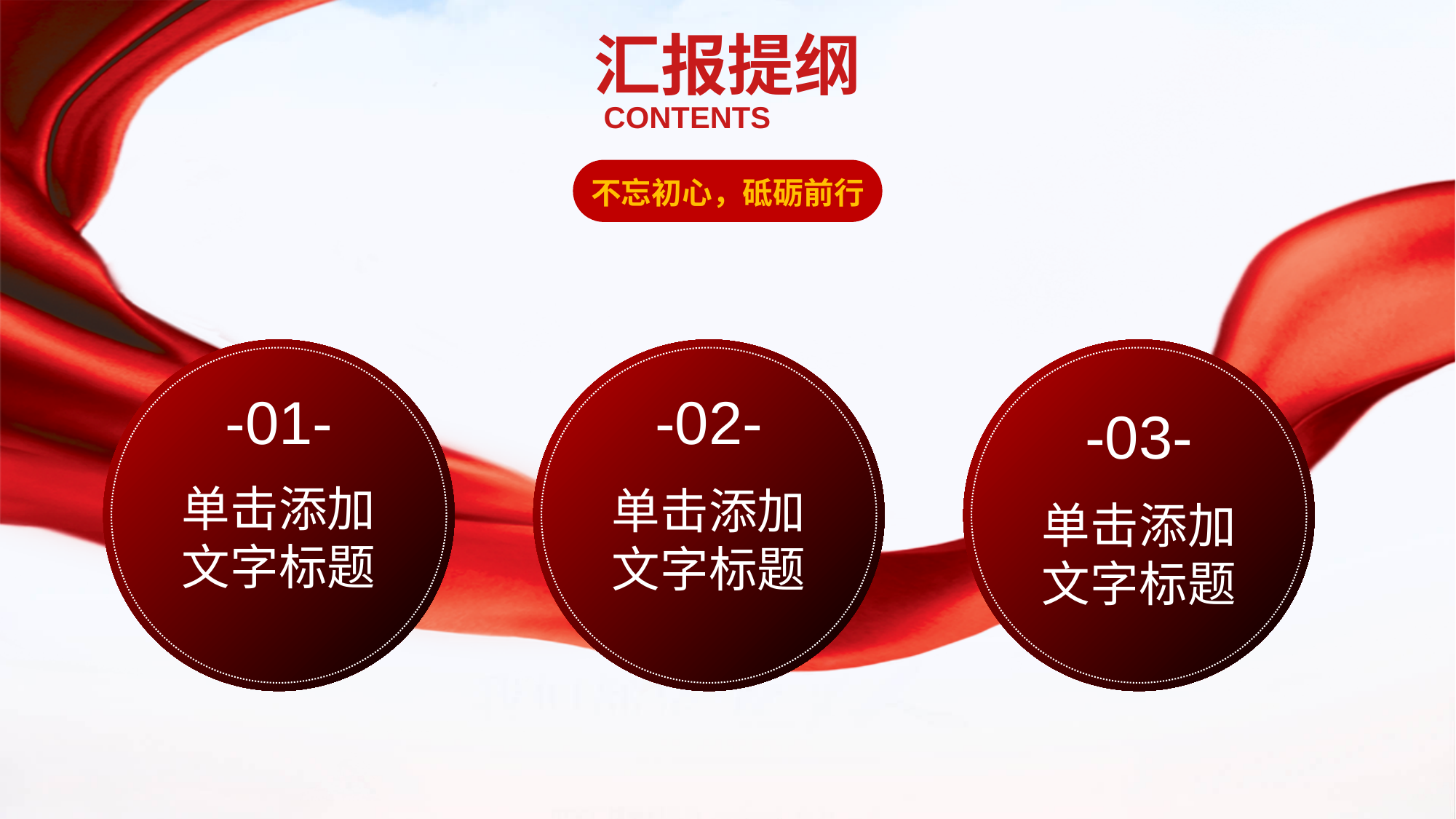

汇报提纲
CONTENTS

不忘初心，砥砺前行

-01-
单击添加
文字标题

-02-
单击添加
文字标题

-03-
单击添加
文字标题